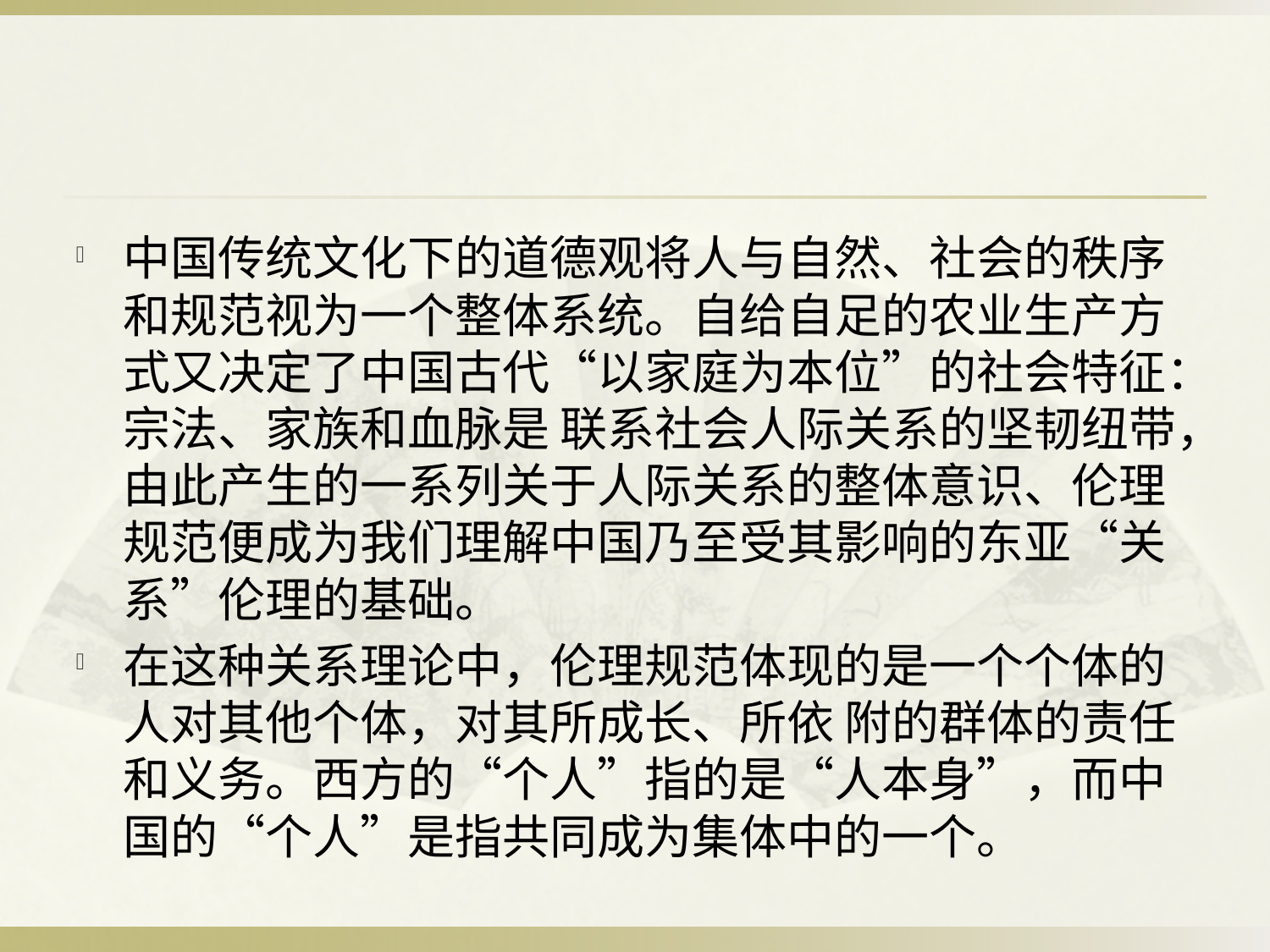

#
中国传统文化下的道德观将人与自然、社会的秩序和规范视为一个整体系统。自给自足的农业生产方式又决定了中国古代“以家庭为本位”的社会特征：宗法、家族和血脉是 联系社会人际关系的坚韧纽带，由此产生的一系列关于人际关系的整体意识、伦理规范便成为我们理解中国乃至受其影响的东亚“关系”伦理的基础。
在这种关系理论中，伦理规范体现的是一个个体的人对其他个体，对其所成长、所依 附的群体的责任和义务。西方的“个人”指的是“人本身”，而中国的“个人”是指共同成为集体中的一个。